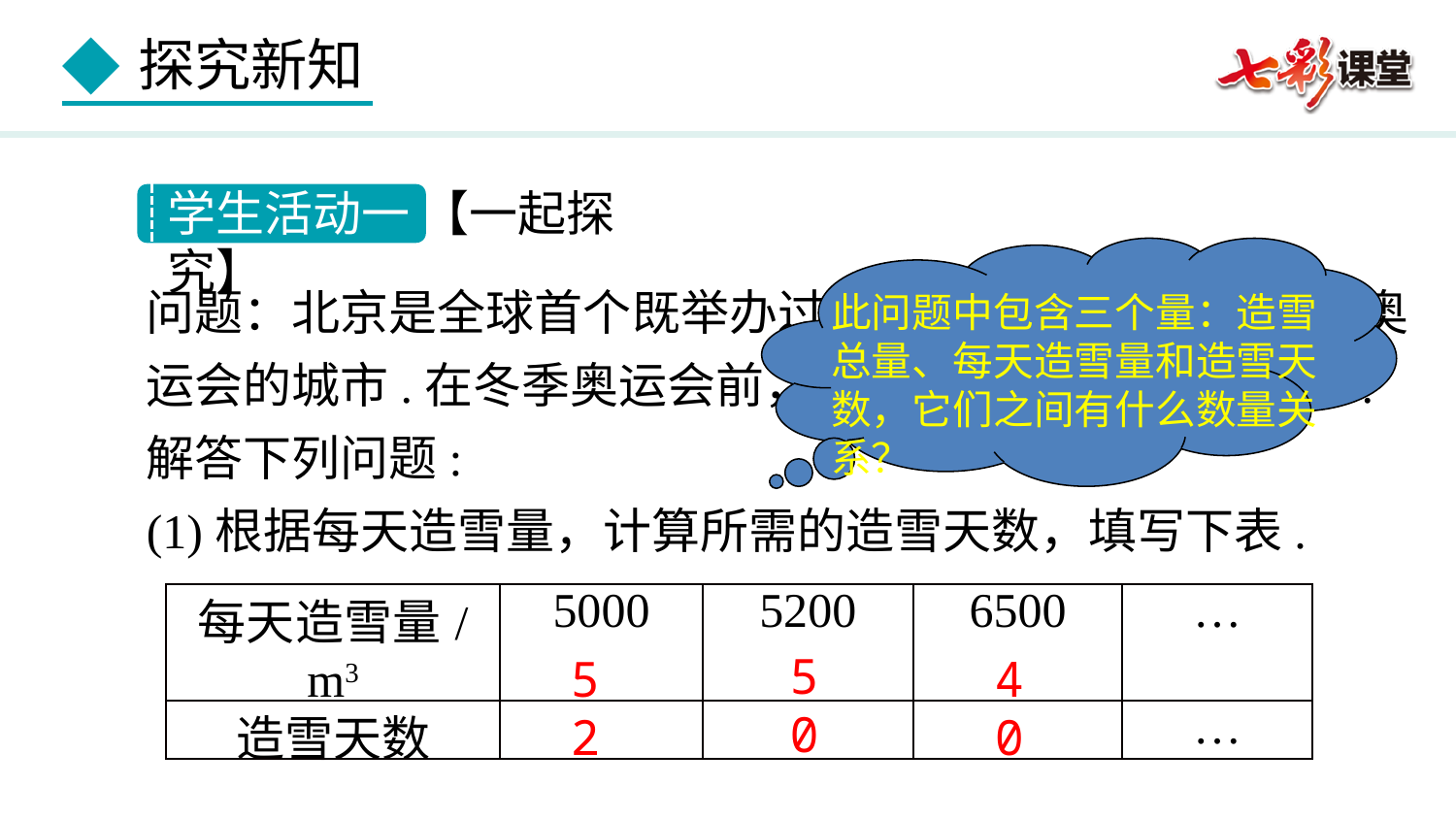

学生活动一 【一起探究】

问题：北京是全球首个既举办过夏季奥运会又举办过冬季奥运会的城市.在冬季奥运会前，某赛场计划造雪260000m3.解答下列问题:
(1)根据每天造雪量，计算所需的造雪天数，填写下表.
此问题中包含三个量：造雪总量、每天造雪量和造雪天数，它们之间有什么数量关系？
| 每天造雪量/m3 | 5000 | 5200 | 6500 | … |
| --- | --- | --- | --- | --- |
| 造雪天数 |  |  |  | … |
50
52
40